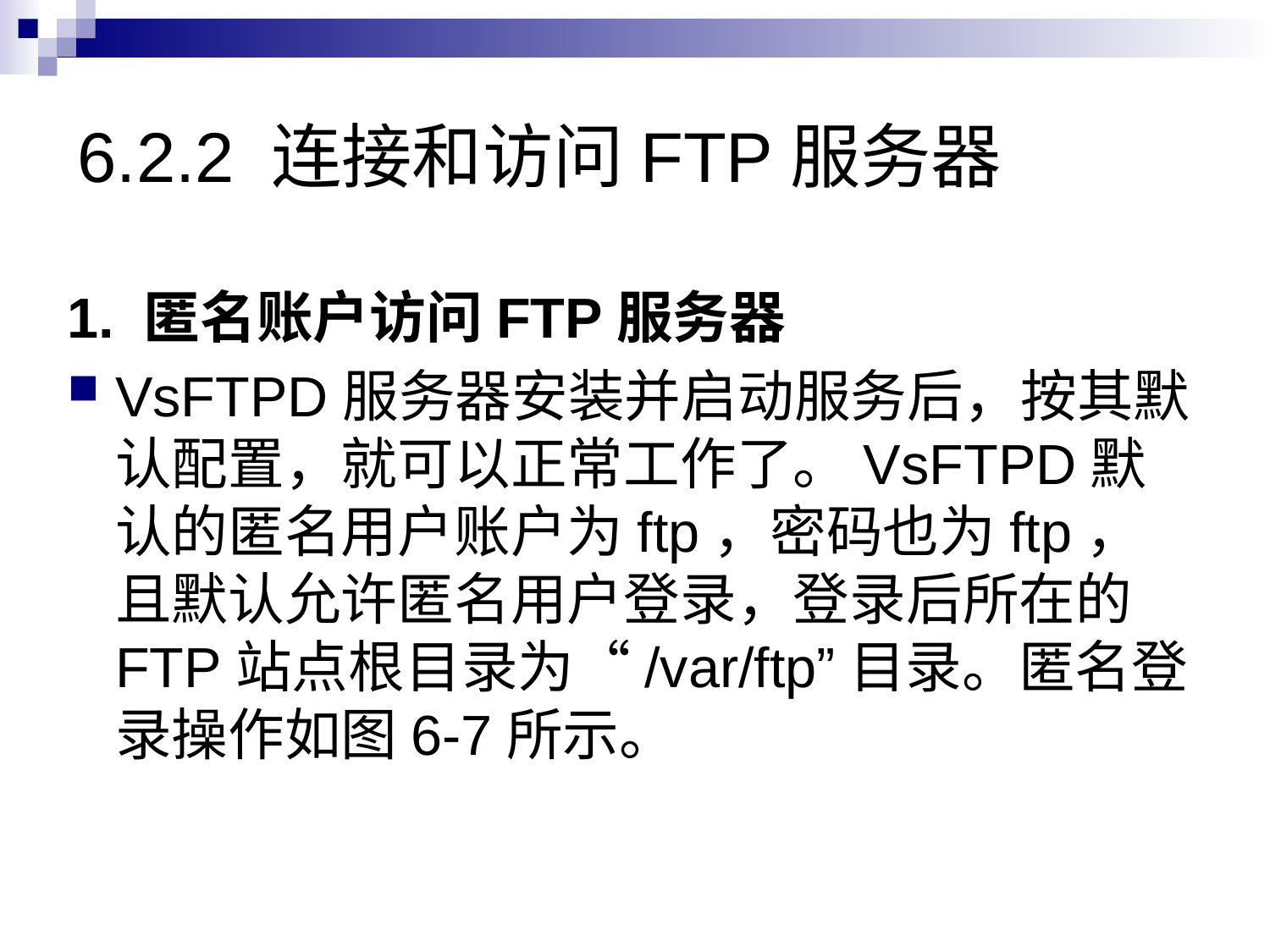

# 6.2.2 连接和访问FTP服务器
1. 匿名账户访问FTP服务器
VsFTPD服务器安装并启动服务后，按其默认配置，就可以正常工作了。VsFTPD默认的匿名用户账户为ftp，密码也为ftp，且默认允许匿名用户登录，登录后所在的FTP站点根目录为“/var/ftp”目录。匿名登录操作如图6-7所示。